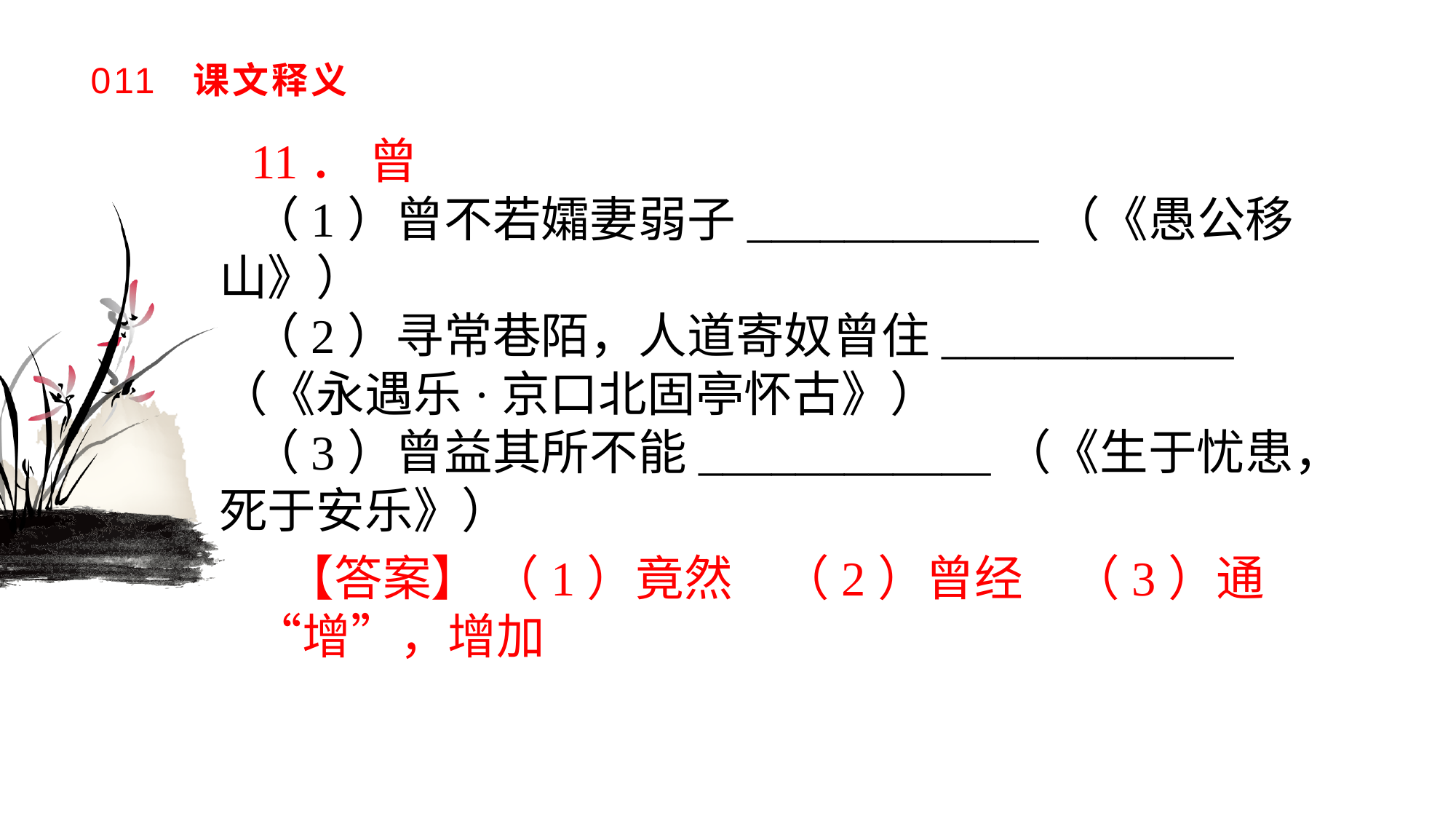

# 011  课文释义
11． 曾
（1）曾不若孀妻弱子____________（《愚公移山》）（2）寻常巷陌，人道寄奴曾住____________（《永遇乐·京口北固亭怀古》）（3）曾益其所不能____________（《生于忧患，死于安乐》）
【答案】 （1）竟然　（2）曾经　（3）通“增”，增加